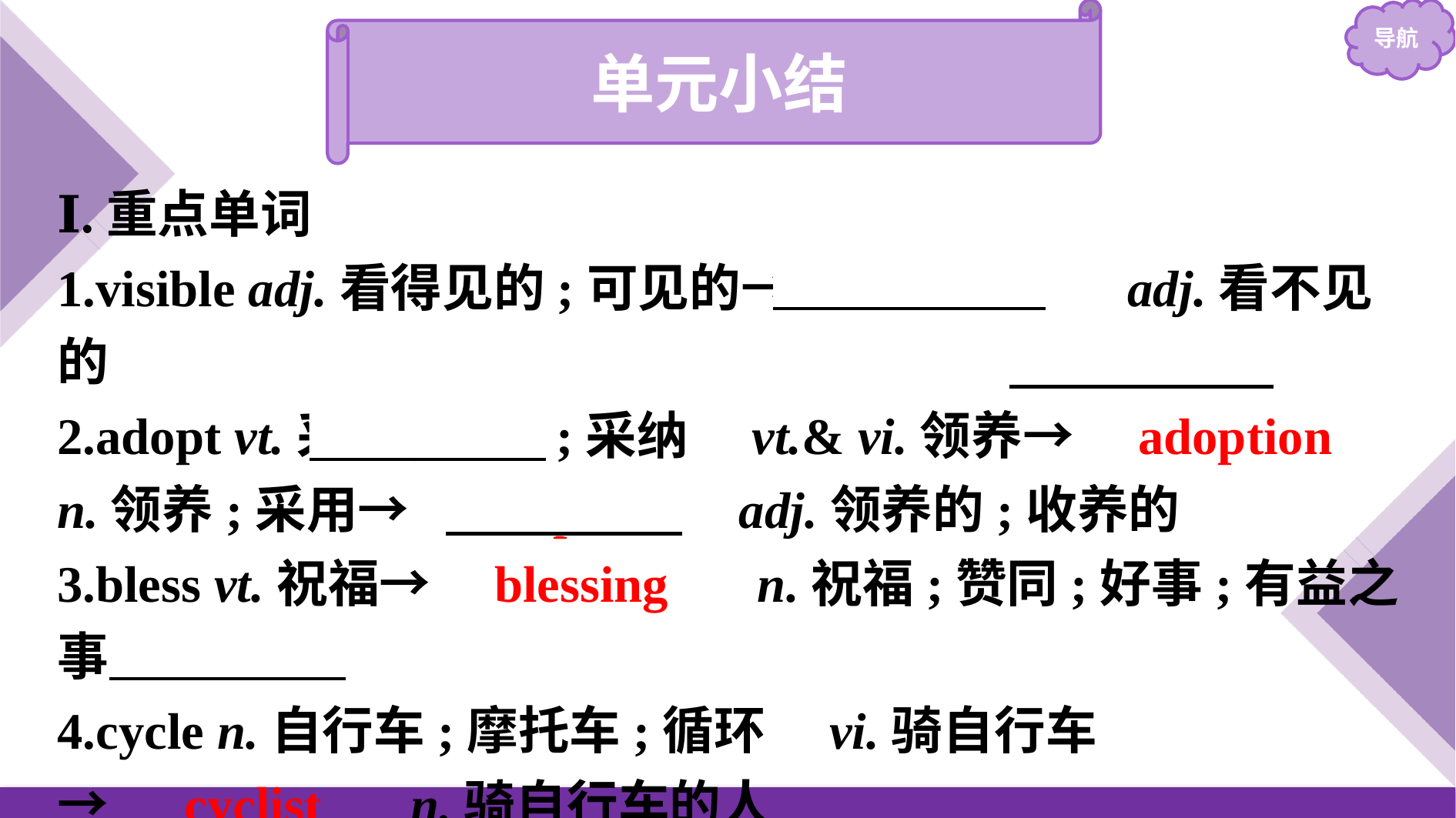

单元小结
Ⅰ.重点单词
1.visible adj.看得见的;可见的→　invisible　 adj.看不见的
2.adopt vt.采用;采取;采纳　vt.& vi.领养→　adoption　 n.领养;采用→　adopted　 adj.领养的;收养的
3.bless vt.祝福→　blessing　 n.祝福;赞同;好事;有益之事
4.cycle n.自行车;摩托车;循环　vi.骑自行车
→　cyclist　 n.骑自行车的人